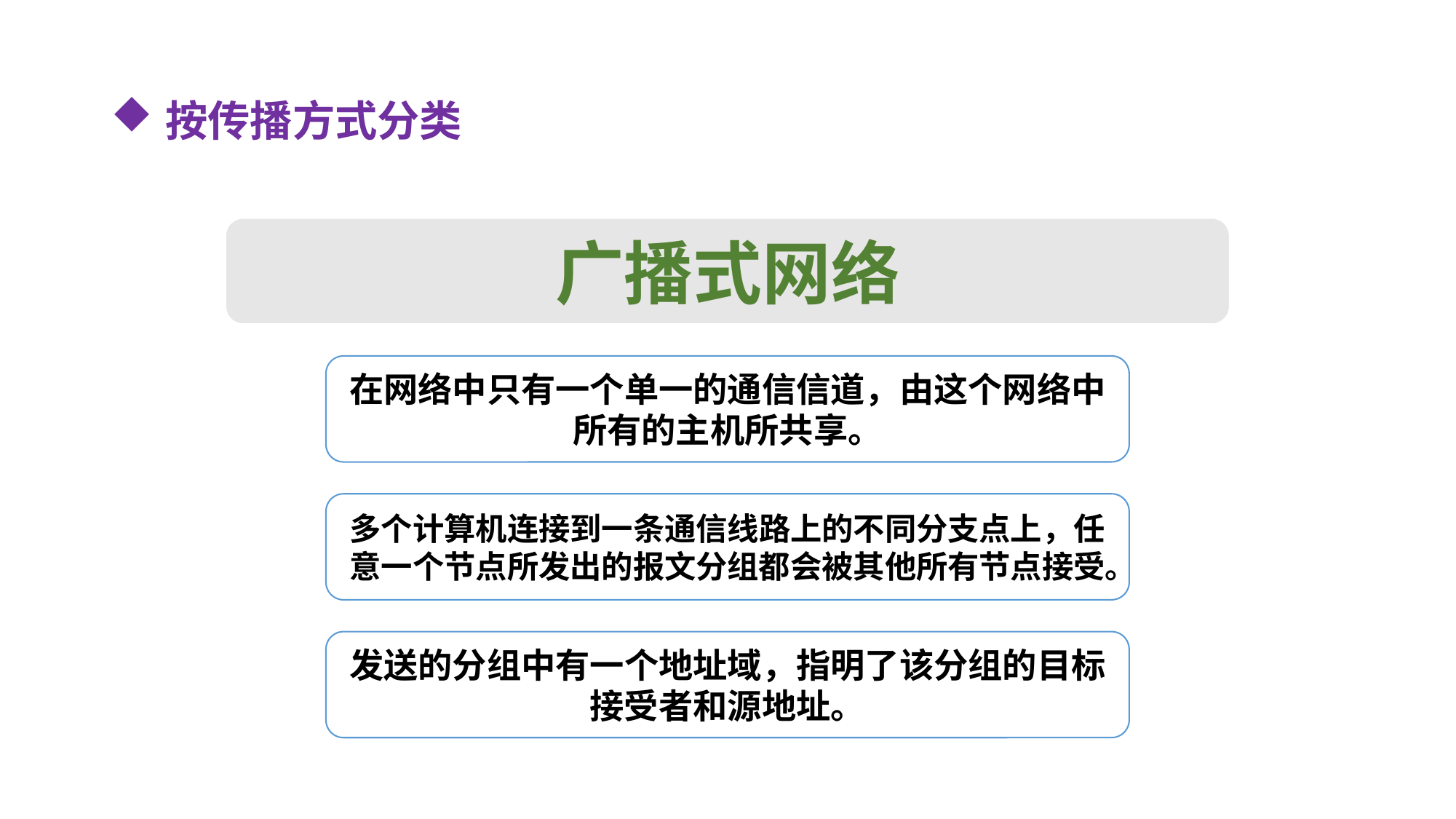

# 按传播方式分类
广播式网络
在网络中只有一个单一的通信信道，由这个网络中所有的主机所共享。
多个计算机连接到一条通信线路上的不同分支点上，任意一个节点所发出的报文分组都会被其他所有节点接受。
发送的分组中有一个地址域，指明了该分组的目标接受者和源地址。